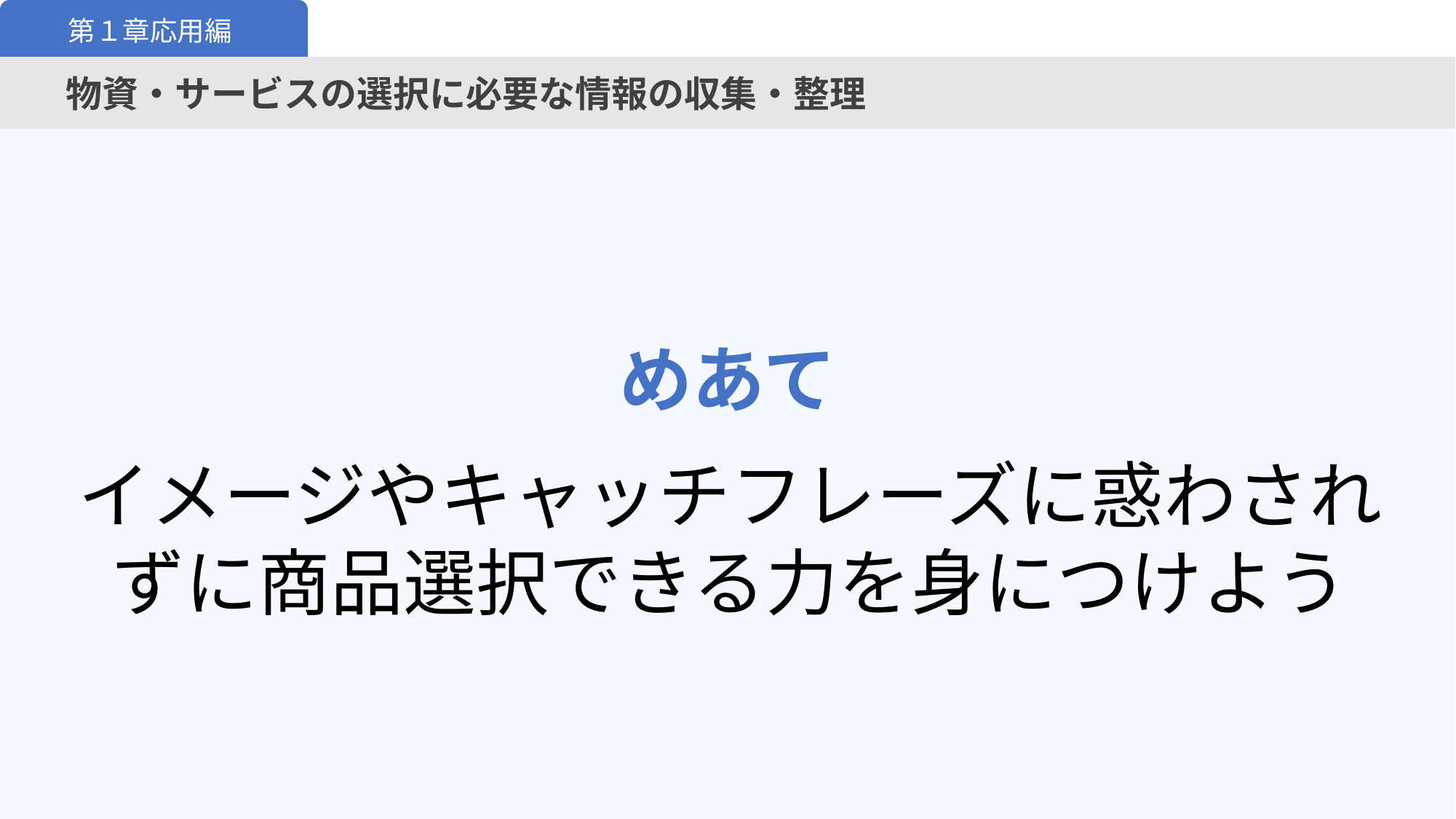

第１章応用編
物資・サービスの選択に必要な情報の収集・整理
めあて
イメージやキャッチフレーズに惑わされずに商品選択できる力を身につけよう